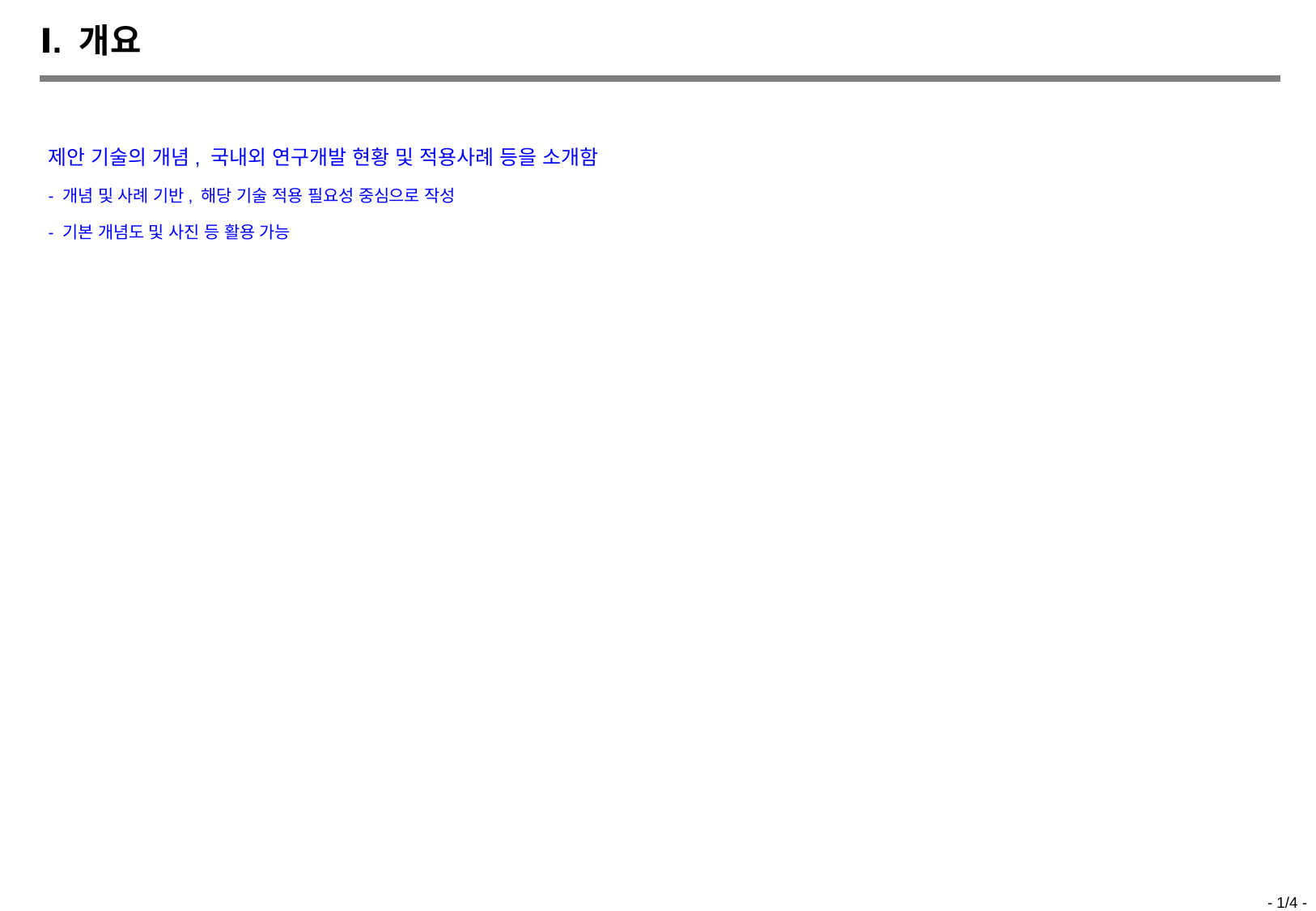

Ⅰ. 개요
제안 기술의 개념, 국내외 연구개발 현황 및 적용사례 등을 소개함
- 개념 및 사례 기반, 해당 기술 적용 필요성 중심으로 작성
- 기본 개념도 및 사진 등 활용 가능
- 1/4 -